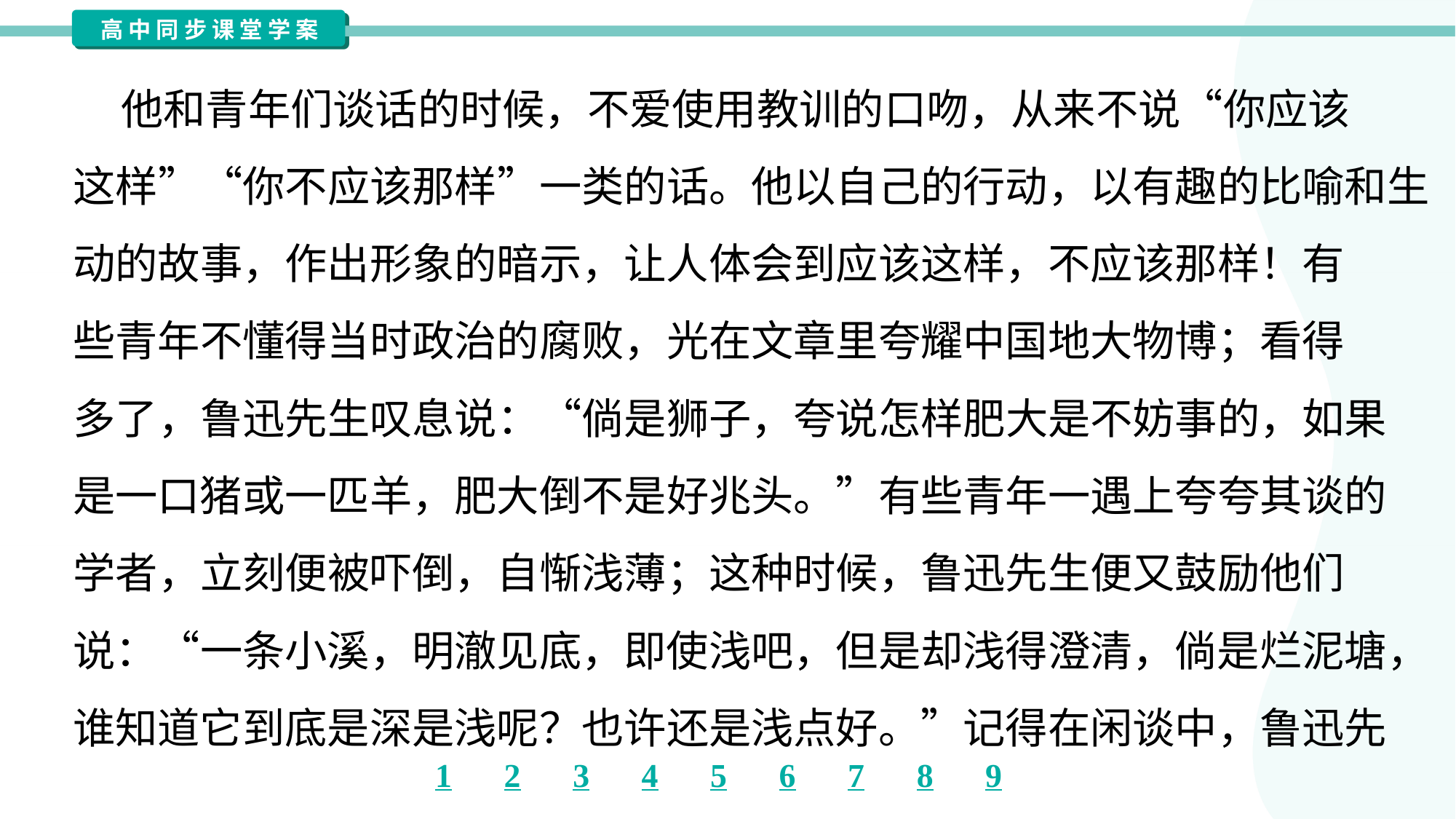

他和青年们谈话的时候，不爱使用教训的口吻，从来不说“你应该
这样”“你不应该那样”一类的话。他以自己的行动，以有趣的比喻和生
动的故事，作出形象的暗示，让人体会到应该这样，不应该那样！有
些青年不懂得当时政治的腐败，光在文章里夸耀中国地大物博；看得
多了，鲁迅先生叹息说：“倘是狮子，夸说怎样肥大是不妨事的，如果
是一口猪或一匹羊，肥大倒不是好兆头。”有些青年一遇上夸夸其谈的
学者，立刻便被吓倒，自惭浅薄；这种时候，鲁迅先生便又鼓励他们
说：“一条小溪，明澈见底，即使浅吧，但是却浅得澄清，倘是烂泥塘，
谁知道它到底是深是浅呢？也许还是浅点好。”记得在闲谈中，鲁迅先